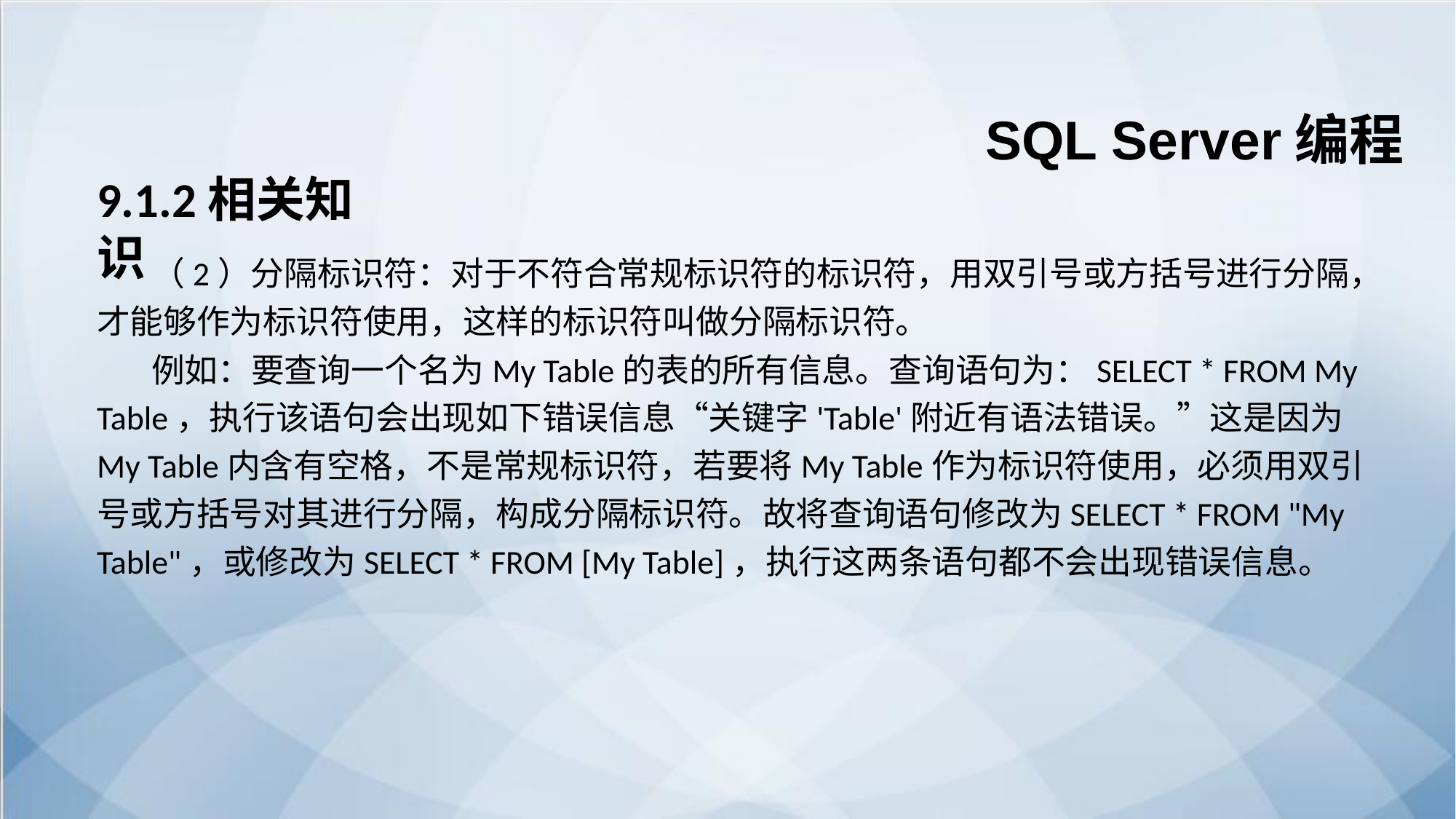

SQL Server编程
9.1.2相关知识
（2）分隔标识符：对于不符合常规标识符的标识符，用双引号或方括号进行分隔，才能够作为标识符使用，这样的标识符叫做分隔标识符。
例如：要查询一个名为My Table的表的所有信息。查询语句为：SELECT * FROM My Table，执行该语句会出现如下错误信息“关键字'Table'附近有语法错误。”这是因为My Table内含有空格，不是常规标识符，若要将My Table作为标识符使用，必须用双引号或方括号对其进行分隔，构成分隔标识符。故将查询语句修改为SELECT * FROM "My Table"，或修改为SELECT * FROM [My Table]，执行这两条语句都不会出现错误信息。